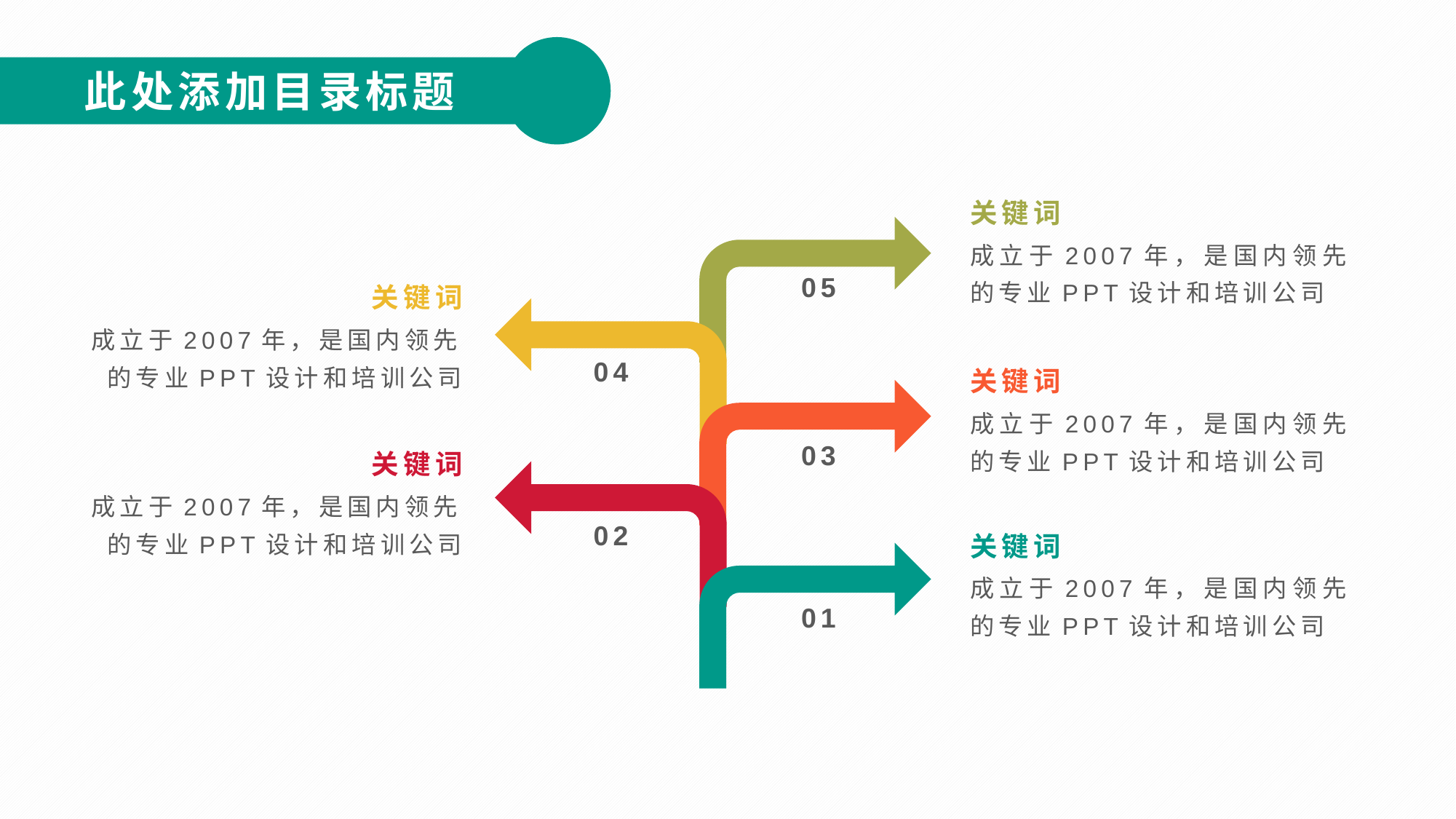

此处添加目录标题
关键词

成立于2007年，是国内领先的专业PPT设计和培训公司
关键词
05
成立于2007年，是国内领先的专业PPT设计和培训公司
04
关键词
成立于2007年，是国内领先的专业PPT设计和培训公司
关键词
03
成立于2007年，是国内领先的专业PPT设计和培训公司
02
关键词
成立于2007年，是国内领先的专业PPT设计和培训公司
01